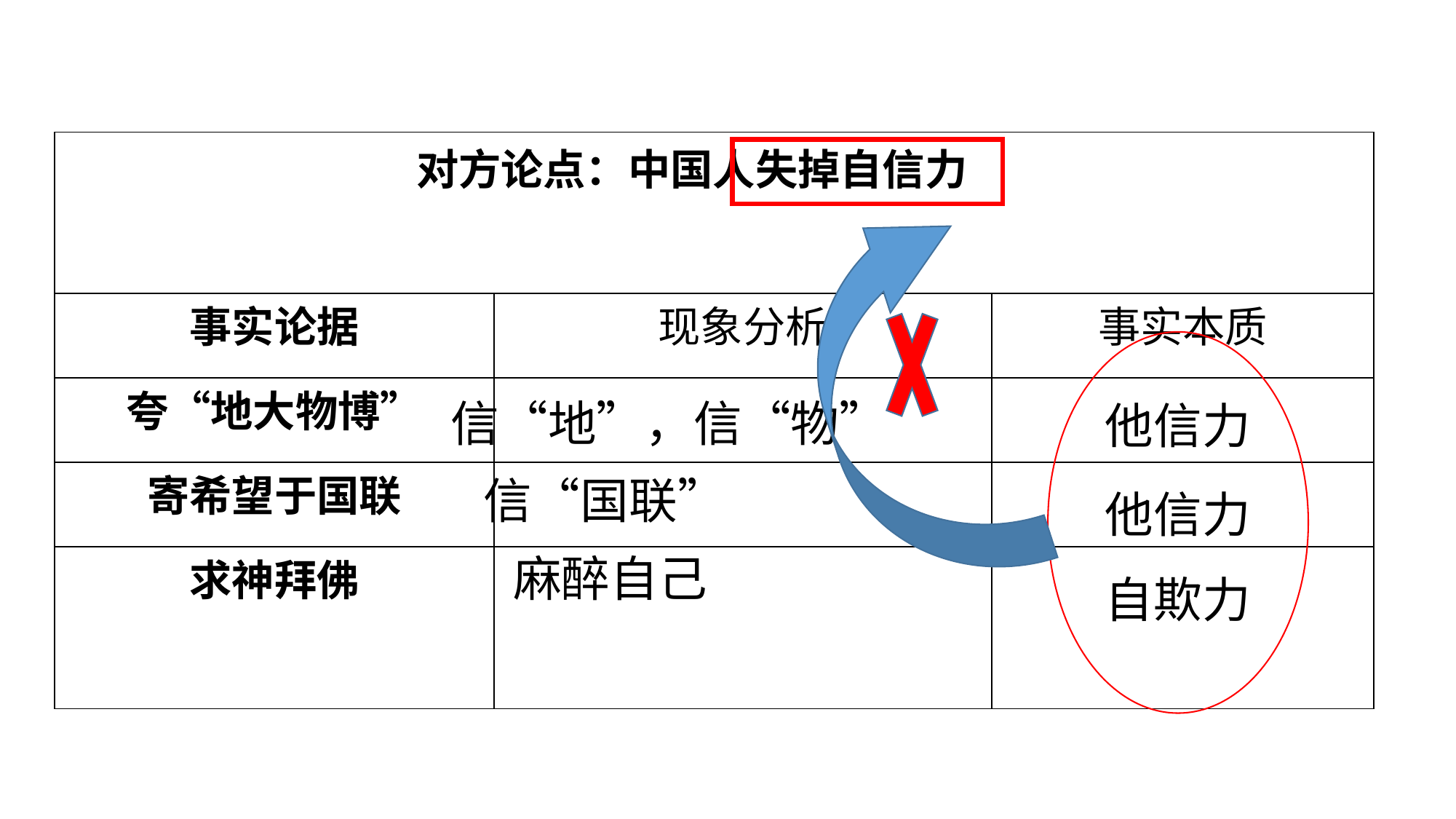

| 对方论点：中国人失掉自信力 |  |  |
| --- | --- | --- |
| 事实论据 | 现象分析 | 事实本质 |
| 夸“地大物博” |  |  |
| 寄希望于国联 |  |  |
| 求神拜佛 |  |  |

信“地”，信“物”
他信力

信“国联”
他信力
麻醉自己
自欺力